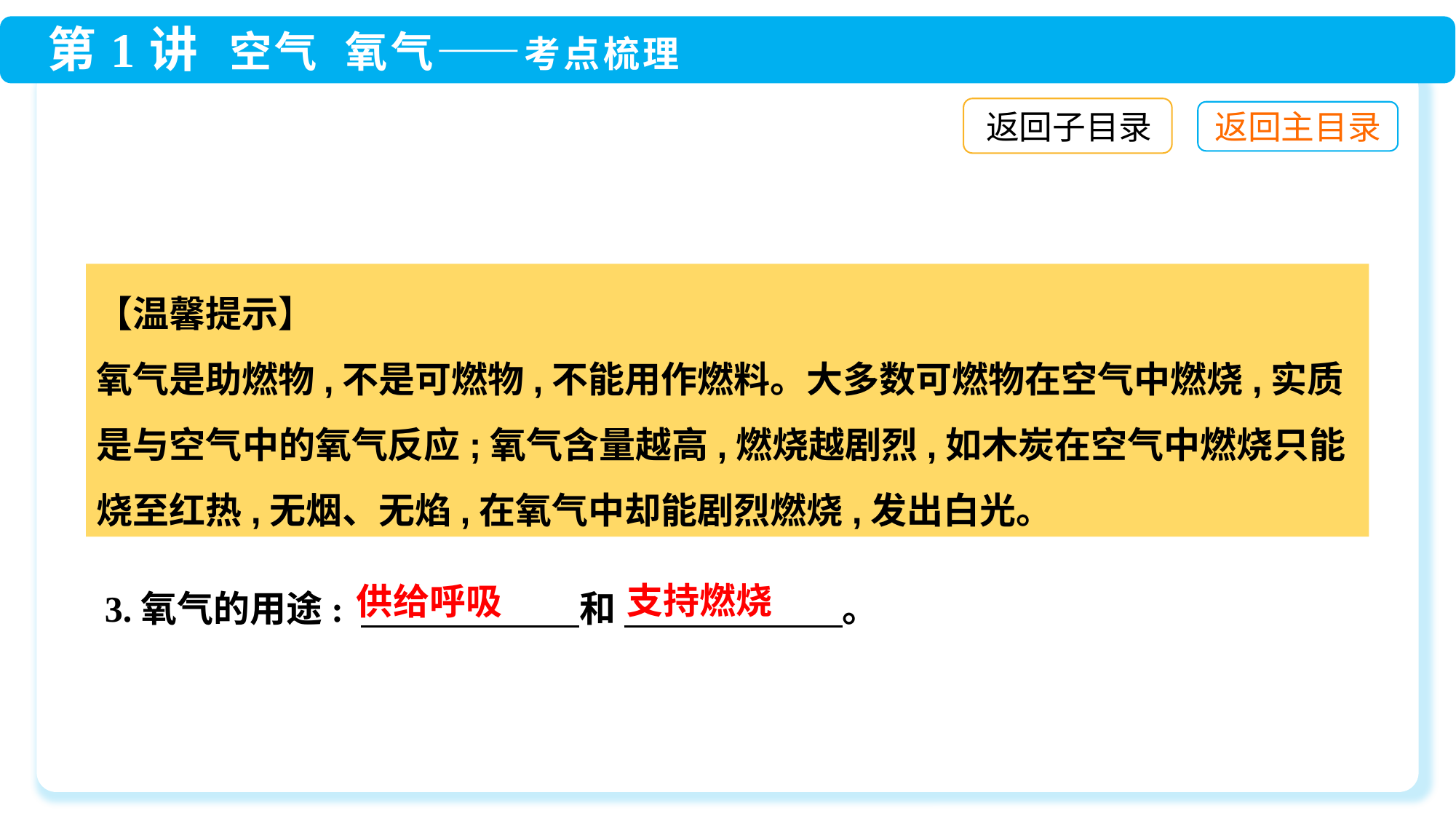

返回子目录
【温馨提示】
氧气是助燃物,不是可燃物,不能用作燃料。大多数可燃物在空气中燃烧,实质是与空气中的氧气反应;氧气含量越高,燃烧越剧烈,如木炭在空气中燃烧只能烧至红热,无烟、无焰,在氧气中却能剧烈燃烧,发出白光。
支持燃烧
供给呼吸
3.氧气的用途: 　　　　　　和 　　　　　　。